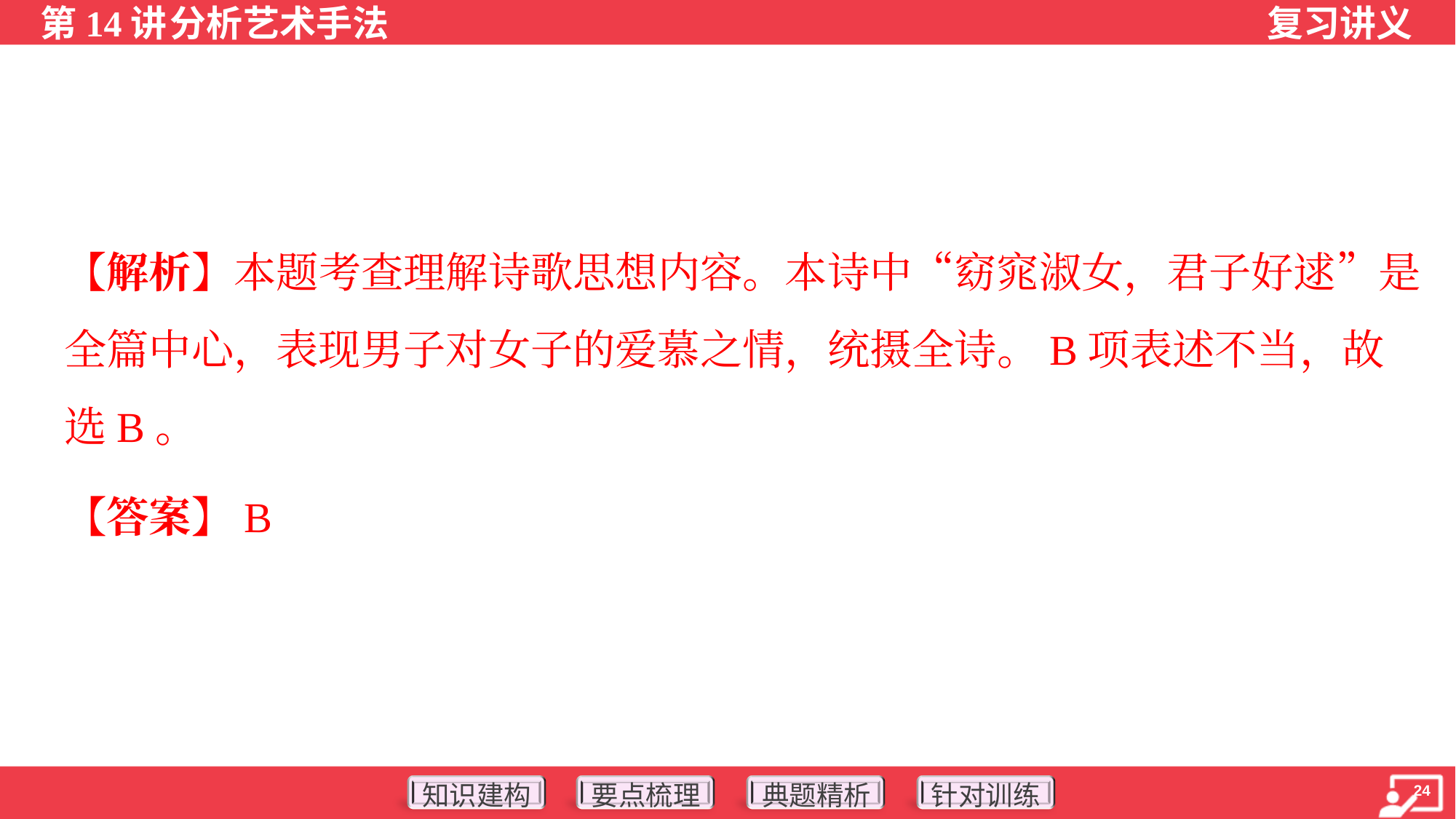

【解析】本题考查理解诗歌思想内容。本诗中“窈窕淑女，君子好逑”是
全篇中心，表现男子对女子的爱慕之情，统摄全诗。B项表述不当，故
选B。
【答案】B